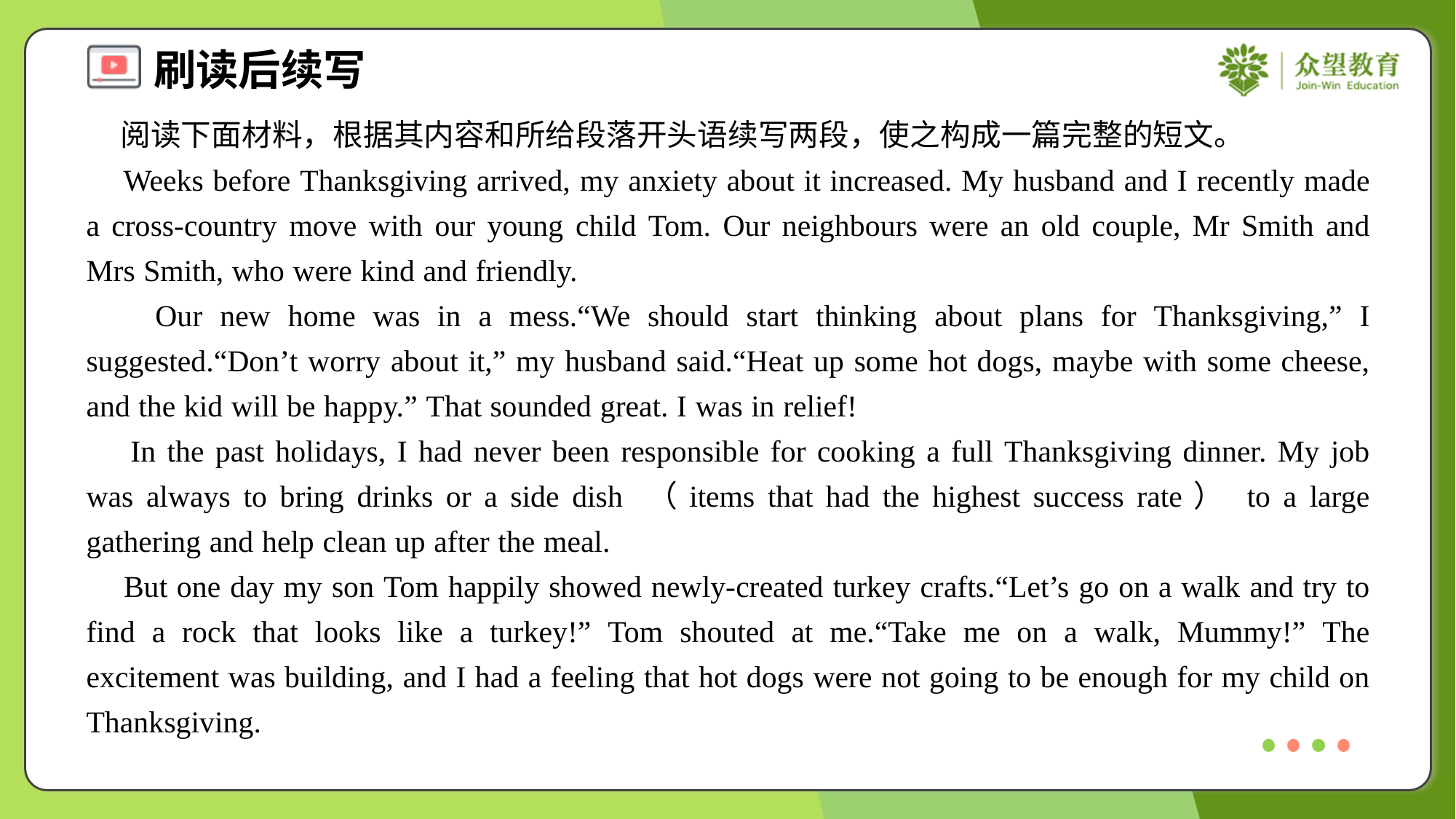

阅读下面材料，根据其内容和所给段落开头语续写两段，使之构成一篇完整的短文。
    Weeks before Thanksgiving arrived, my anxiety about it increased. My husband and I recently made a cross-country move with our young child Tom. Our neighbours were an old couple, Mr Smith and Mrs Smith, who were kind and friendly.
    Our new home was in a mess.“We should start thinking about plans for Thanksgiving,” I suggested.“Don’t worry about it,” my husband said.“Heat up some hot dogs, maybe with some cheese, and the kid will be happy.” That sounded great. I was in relief!
    In the past holidays, I had never been responsible for cooking a full Thanksgiving dinner. My job was always to bring drinks or a side dish （items that had the highest success rate） to a large gathering and help clean up after the meal.
    But one day my son Tom happily showed newly-created turkey crafts.“Let’s go on a walk and try to find a rock that looks like a turkey!” Tom shouted at me.“Take me on a walk, Mummy!” The excitement was building, and I had a feeling that hot dogs were not going to be enough for my child on Thanksgiving.